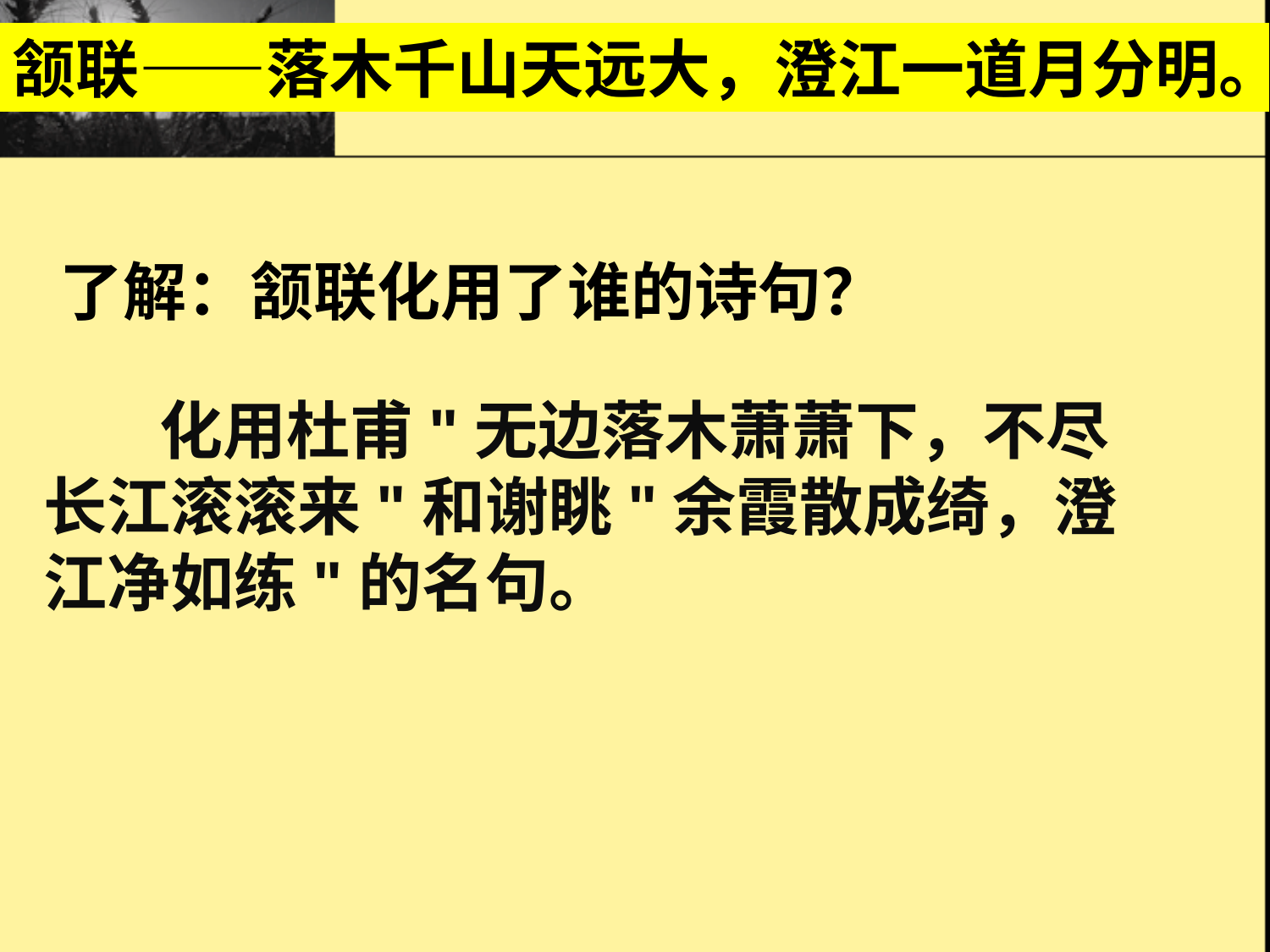

颔联——落木千山天远大，澄江一道月分明。
了解：颔联化用了谁的诗句？
       化用杜甫"无边落木萧萧下，不尽长江滚滚来"和谢眺"余霞散成绮，澄江净如练"的名句。